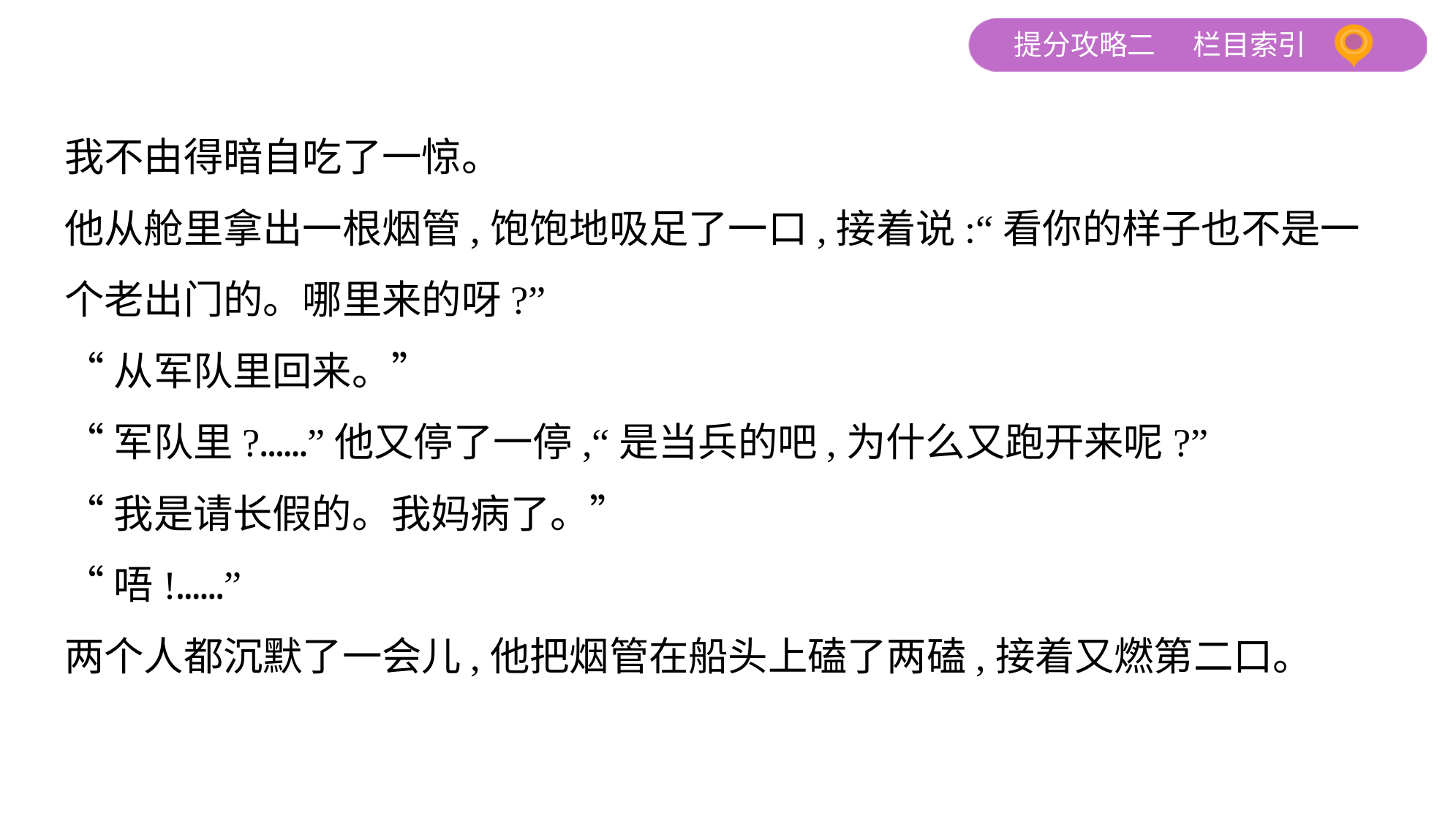

我不由得暗自吃了一惊。
他从舱里拿出一根烟管,饱饱地吸足了一口,接着说:“看你的样子也不是一
个老出门的。哪里来的呀?”
“从军队里回来。”
“军队里?……”他又停了一停,“是当兵的吧,为什么又跑开来呢?”
“我是请长假的。我妈病了。”
“唔!……”
两个人都沉默了一会儿,他把烟管在船头上磕了两磕,接着又燃第二口。